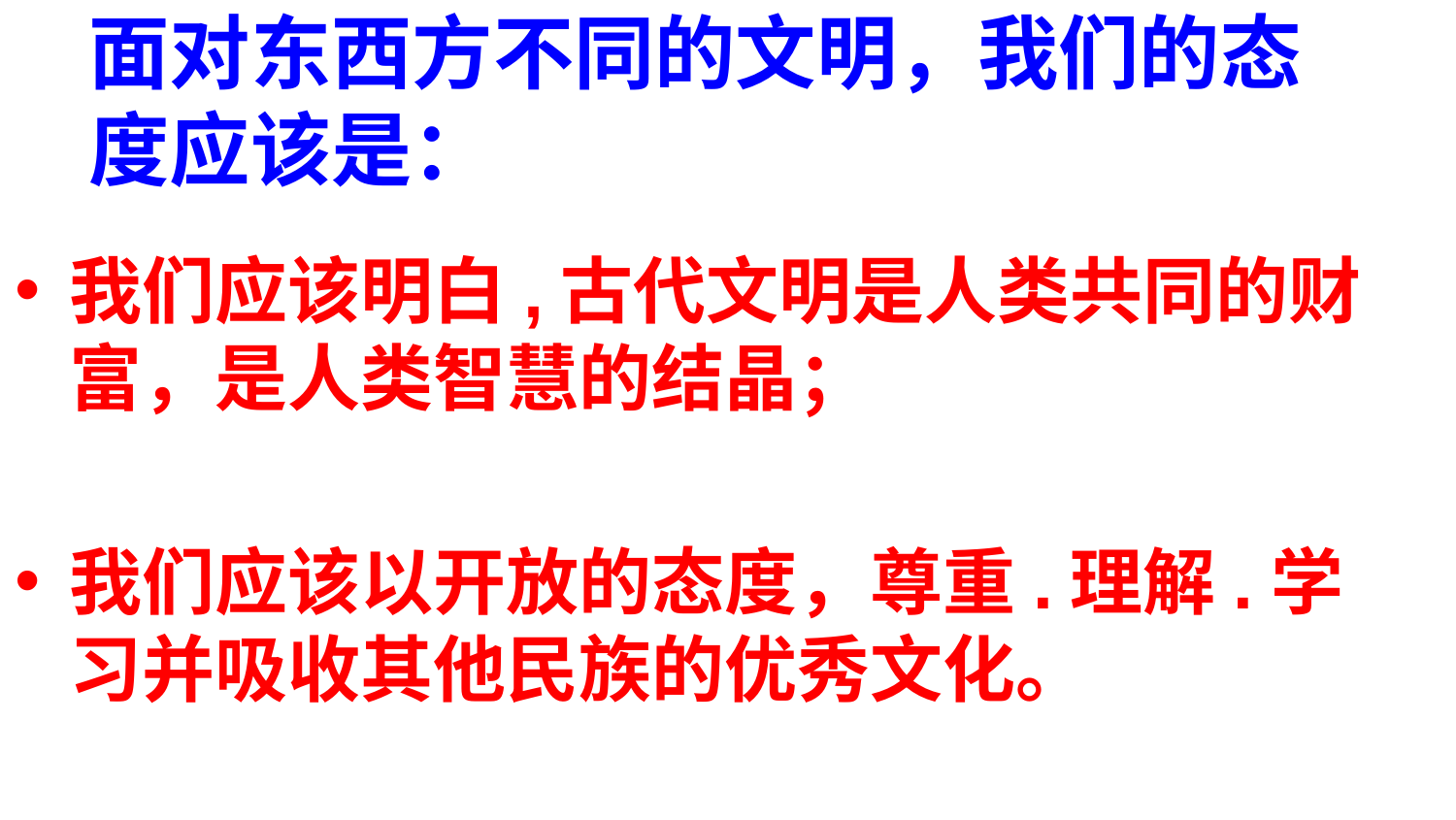

# 面对东西方不同的文明，我们的态度应该是：
我们应该明白,古代文明是人类共同的财富，是人类智慧的结晶；

我们应该以开放的态度，尊重.理解.学习并吸收其他民族的优秀文化。